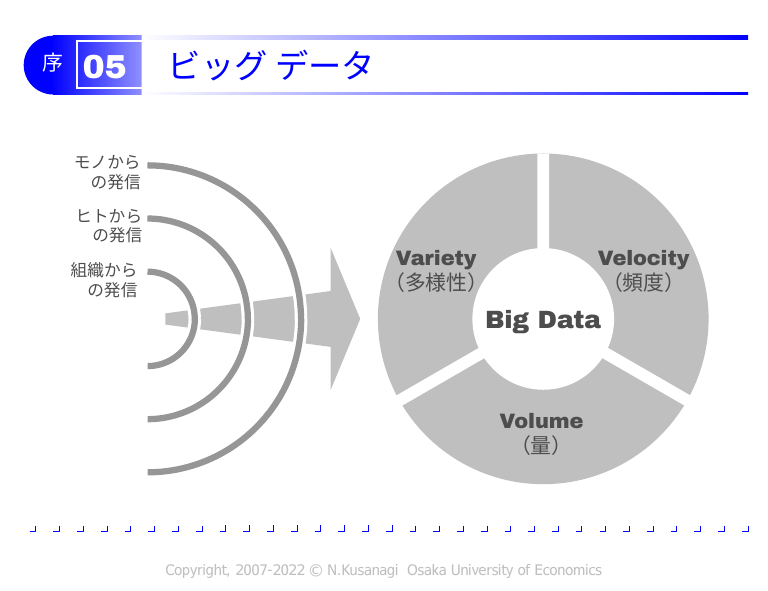

# 05   ビッグ データ
モノから
の発信

Big Data

ヒトから
の発信

Variety
（多様性）
Velocity
（頻度）

組織から
の発信

Volume
（量）